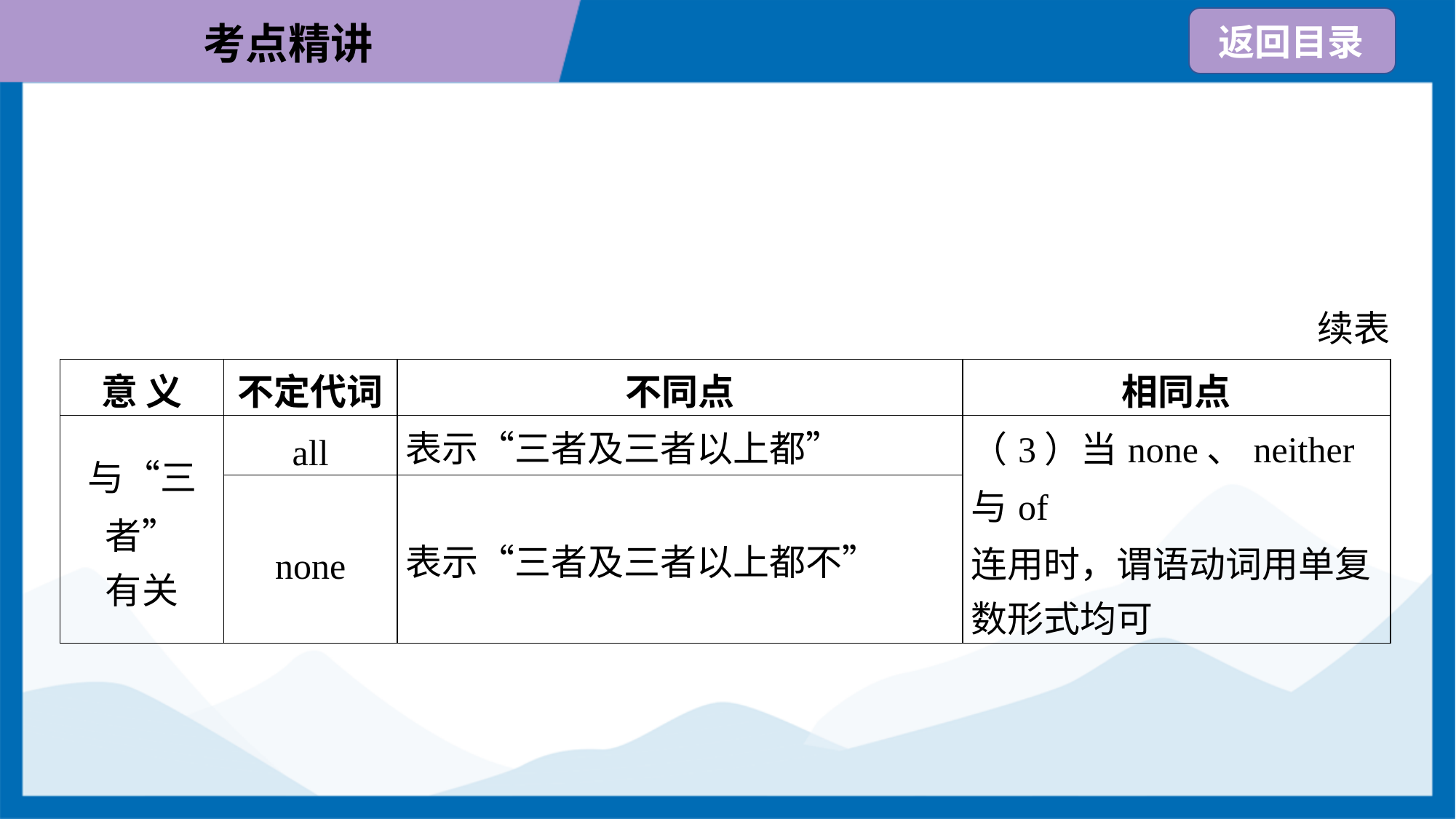

续表
| 意 义 | 不定代词 | 不同点 | 相同点 |
| --- | --- | --- | --- |
| 与“三者” 有关 | all | 表示“三者及三者以上都” | （3）当none、neither与of 连用时，谓语动词用单复 数形式均可 |
|  | none | 表示“三者及三者以上都不” |  |